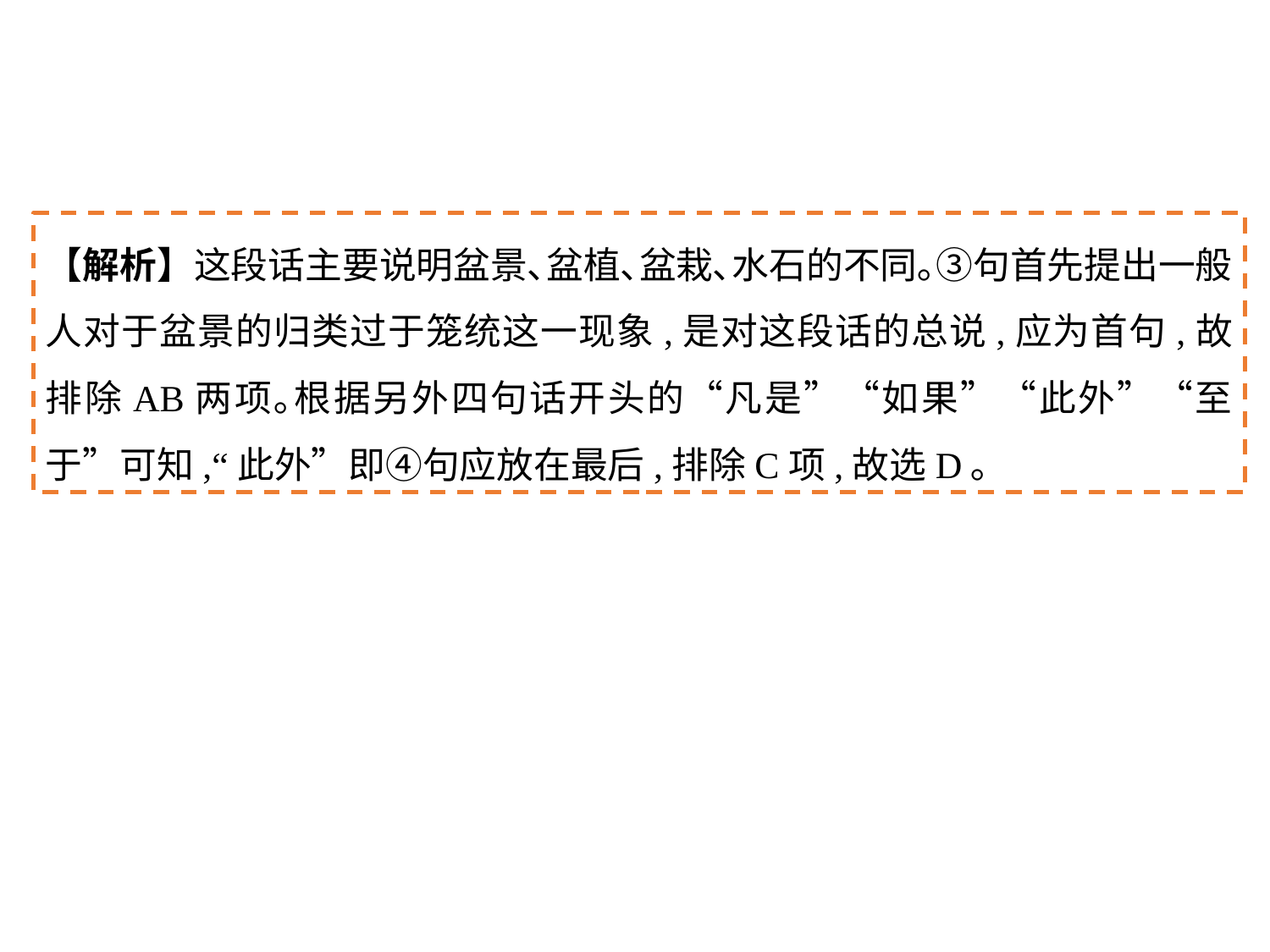

【解析】这段话主要说明盆景､盆植､盆栽､水石的不同｡③句首先提出一般人对于盆景的归类过于笼统这一现象,是对这段话的总说,应为首句,故排除AB两项｡根据另外四句话开头的“凡是”“如果”“此外”“至于”可知,“此外”即④句应放在最后,排除C项,故选D｡